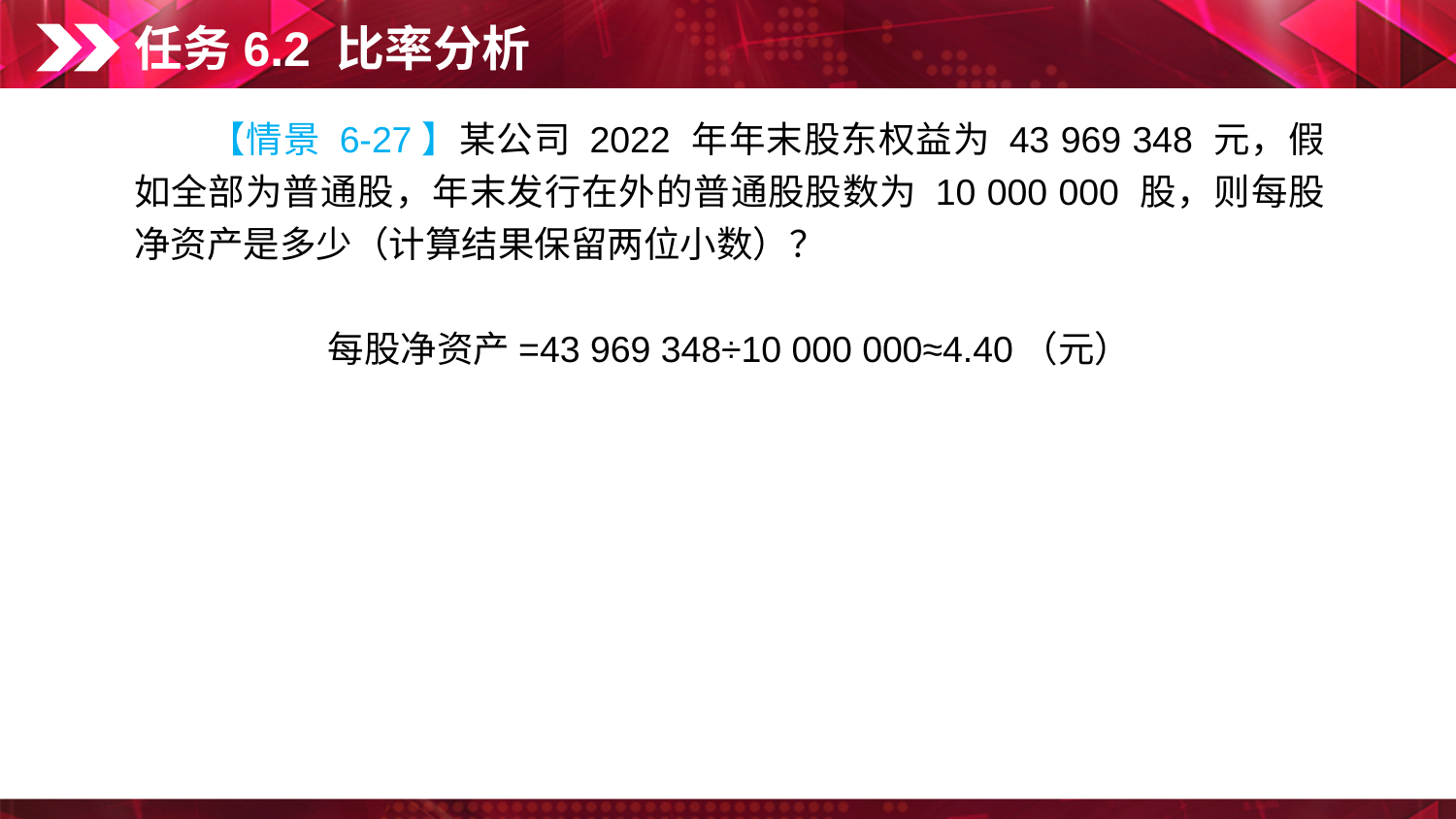

任务6.2 比率分析

　　【情景 6-27】某公司 2022 年年末股东权益为 43 969 348 元，假如全部为普通股，年末发行在外的普通股股数为 10 000 000 股，则每股净资产是多少（计算结果保留两位小数）？

每股净资产=43 969 348÷10 000 000≈4.40（元）